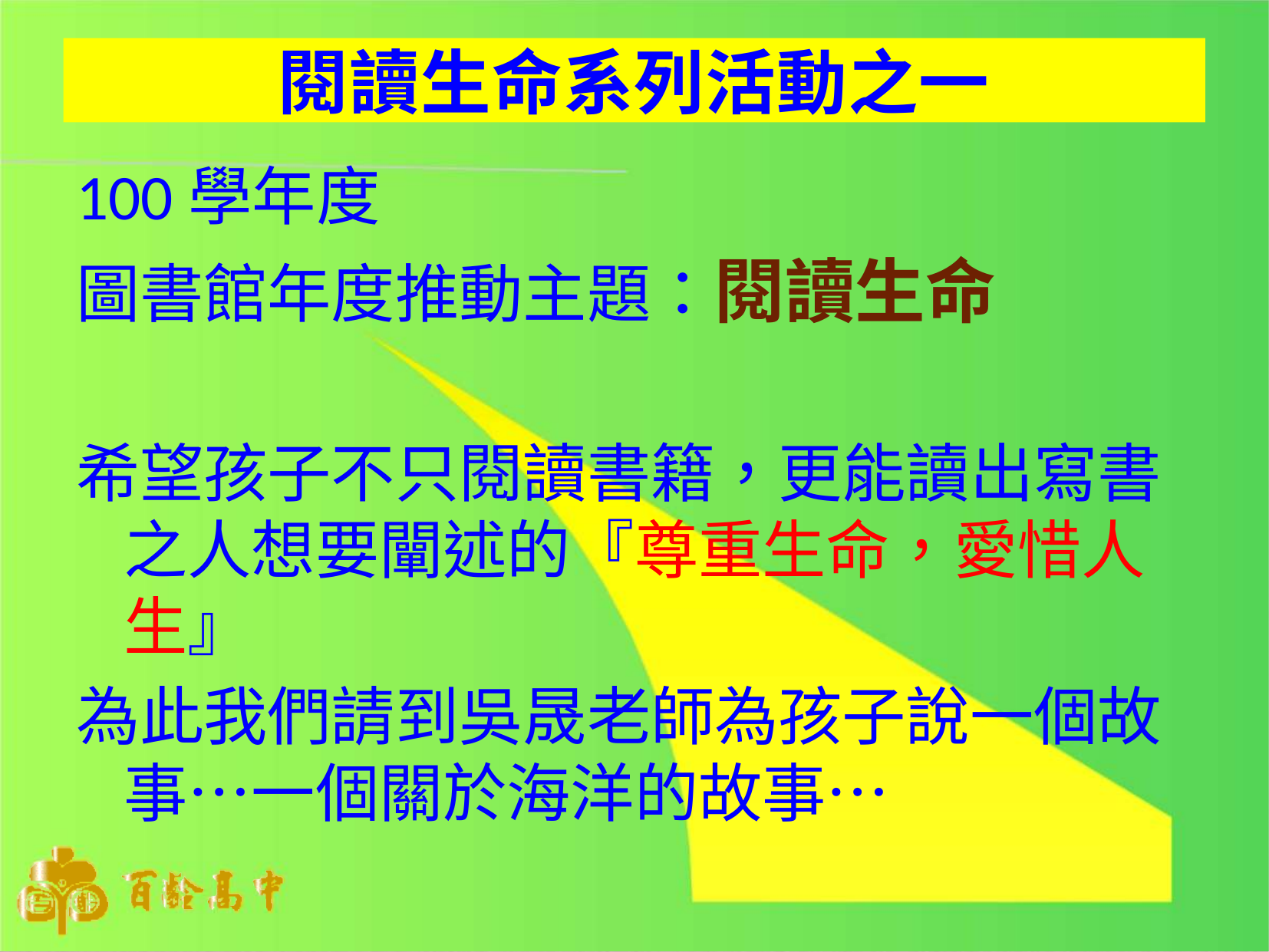

# 閱讀生命系列活動之一
100學年度
圖書館年度推動主題：閱讀生命

希望孩子不只閱讀書籍，更能讀出寫書之人想要闡述的『尊重生命，愛惜人生』
為此我們請到吳晟老師為孩子說一個故事…一個關於海洋的故事…